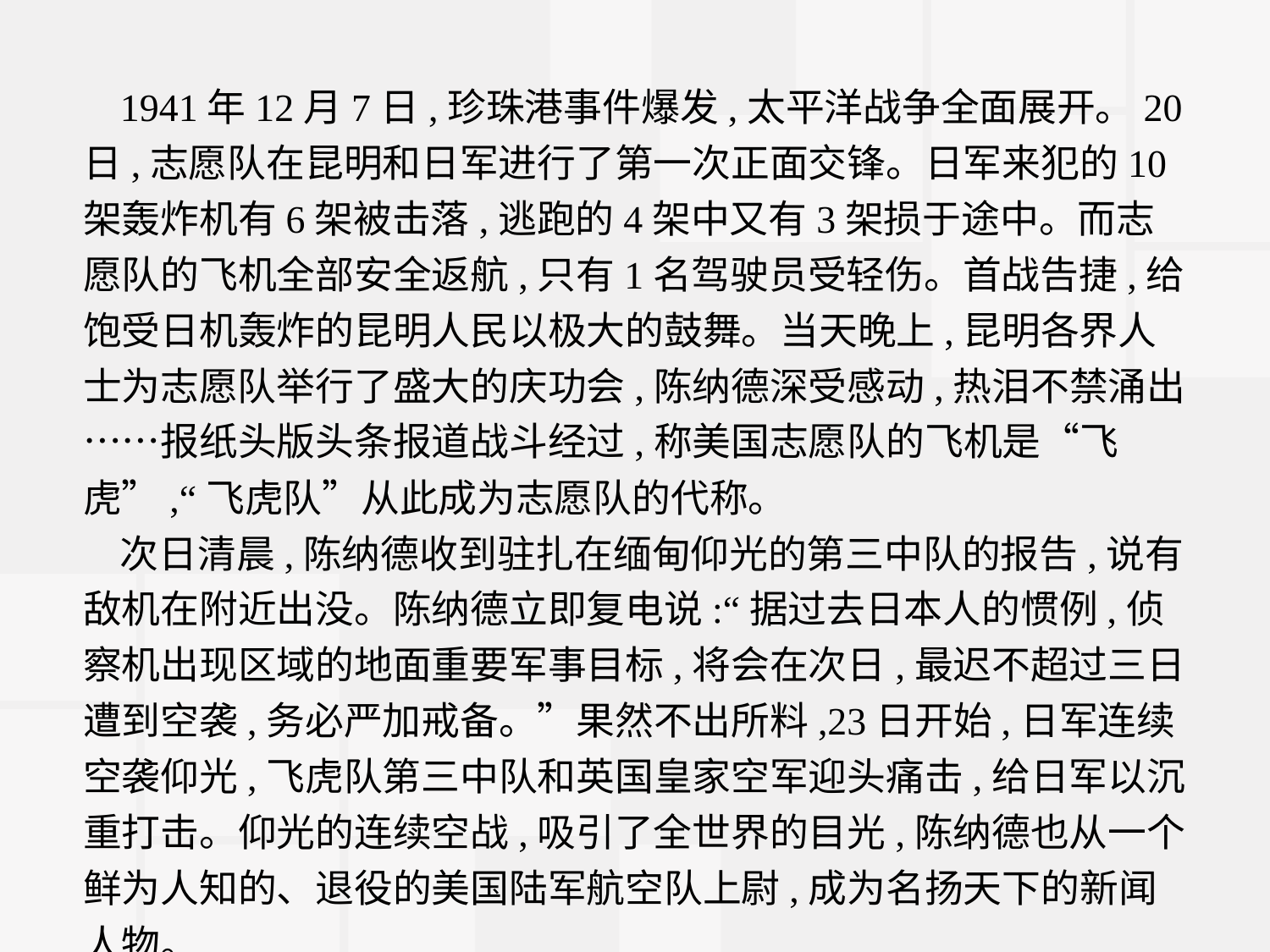

1941年12月7日,珍珠港事件爆发,太平洋战争全面展开。20日,志愿队在昆明和日军进行了第一次正面交锋。日军来犯的10架轰炸机有6架被击落,逃跑的4架中又有3架损于途中。而志愿队的飞机全部安全返航,只有1名驾驶员受轻伤。首战告捷,给饱受日机轰炸的昆明人民以极大的鼓舞。当天晚上,昆明各界人士为志愿队举行了盛大的庆功会,陈纳德深受感动,热泪不禁涌出……报纸头版头条报道战斗经过,称美国志愿队的飞机是“飞虎”,“飞虎队”从此成为志愿队的代称。
次日清晨,陈纳德收到驻扎在缅甸仰光的第三中队的报告,说有敌机在附近出没。陈纳德立即复电说:“据过去日本人的惯例,侦察机出现区域的地面重要军事目标,将会在次日,最迟不超过三日遭到空袭,务必严加戒备。”果然不出所料,23日开始,日军连续空袭仰光,飞虎队第三中队和英国皇家空军迎头痛击,给日军以沉重打击。仰光的连续空战,吸引了全世界的目光,陈纳德也从一个鲜为人知的、退役的美国陆军航空队上尉,成为名扬天下的新闻人物。